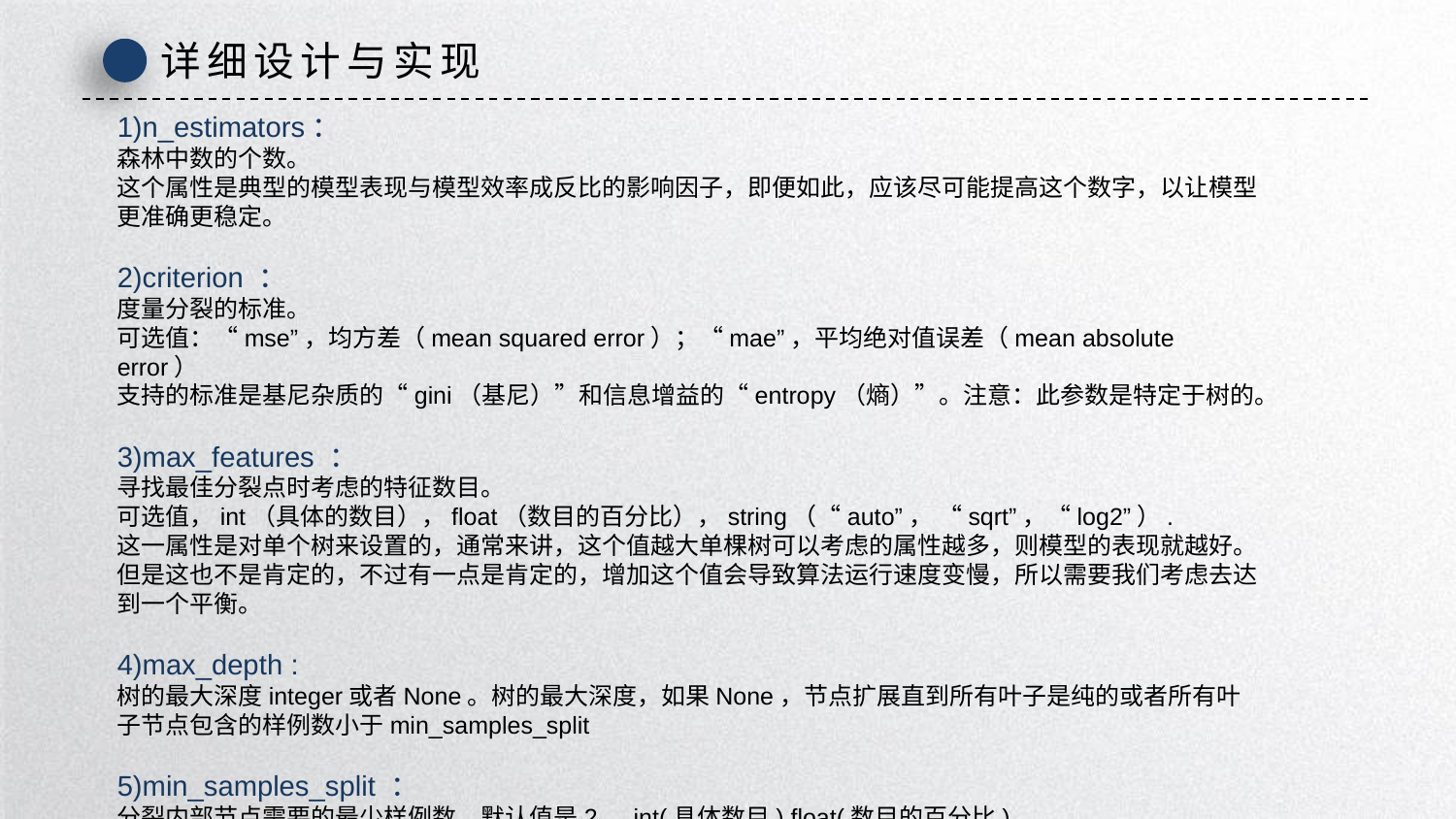

详细设计与实现

1)n_estimators：
森林中数的个数。
这个属性是典型的模型表现与模型效率成反比的影响因子，即便如此，应该尽可能提高这个数字，以让模型更准确更稳定。

2)criterion ：
度量分裂的标准。
可选值：“mse”，均方差（mean squared error）；“mae”，平均绝对值误差（mean absolute error）
支持的标准是基尼杂质的“gini（基尼）”和信息增益的“entropy（熵）”。注意：此参数是特定于树的。

3)max_features ：
寻找最佳分裂点时考虑的特征数目。
可选值，int（具体的数目），float（数目的百分比），string（“auto”， “sqrt”，“log2”）.
这一属性是对单个树来设置的，通常来讲，这个值越大单棵树可以考虑的属性越多，则模型的表现就越好。但是这也不是肯定的，不过有一点是肯定的，增加这个值会导致算法运行速度变慢，所以需要我们考虑去达到一个平衡。

4)max_depth :
树的最大深度integer或者None。树的最大深度，如果None，节点扩展直到所有叶子是纯的或者所有叶子节点包含的样例数小于min_samples_split

5)min_samples_split ：
分裂内部节点需要的最少样例数，默认值是2。int(具体数目),float(数目的百分比)